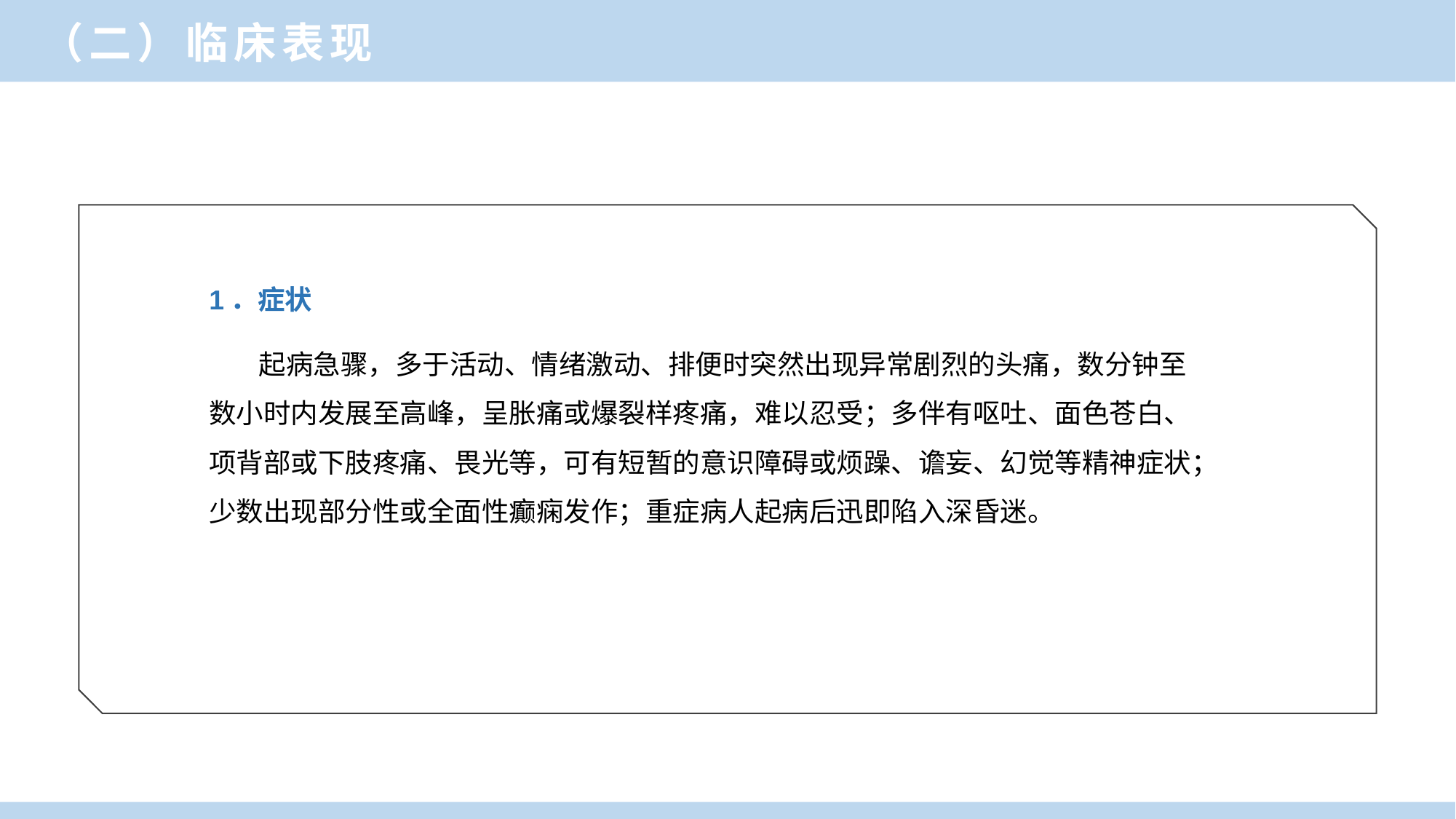

（二）临床表现

1．症状
       起病急骤，多于活动、情绪激动、排便时突然出现异常剧烈的头痛，数分钟至数小时内发展至高峰，呈胀痛或爆裂样疼痛，难以忍受；多伴有呕吐、面色苍白、项背部或下肢疼痛、畏光等，可有短暂的意识障碍或烦躁、谵妄、幻觉等精神症状；少数出现部分性或全面性癫痫发作；重症病人起病后迅即陷入深昏迷。